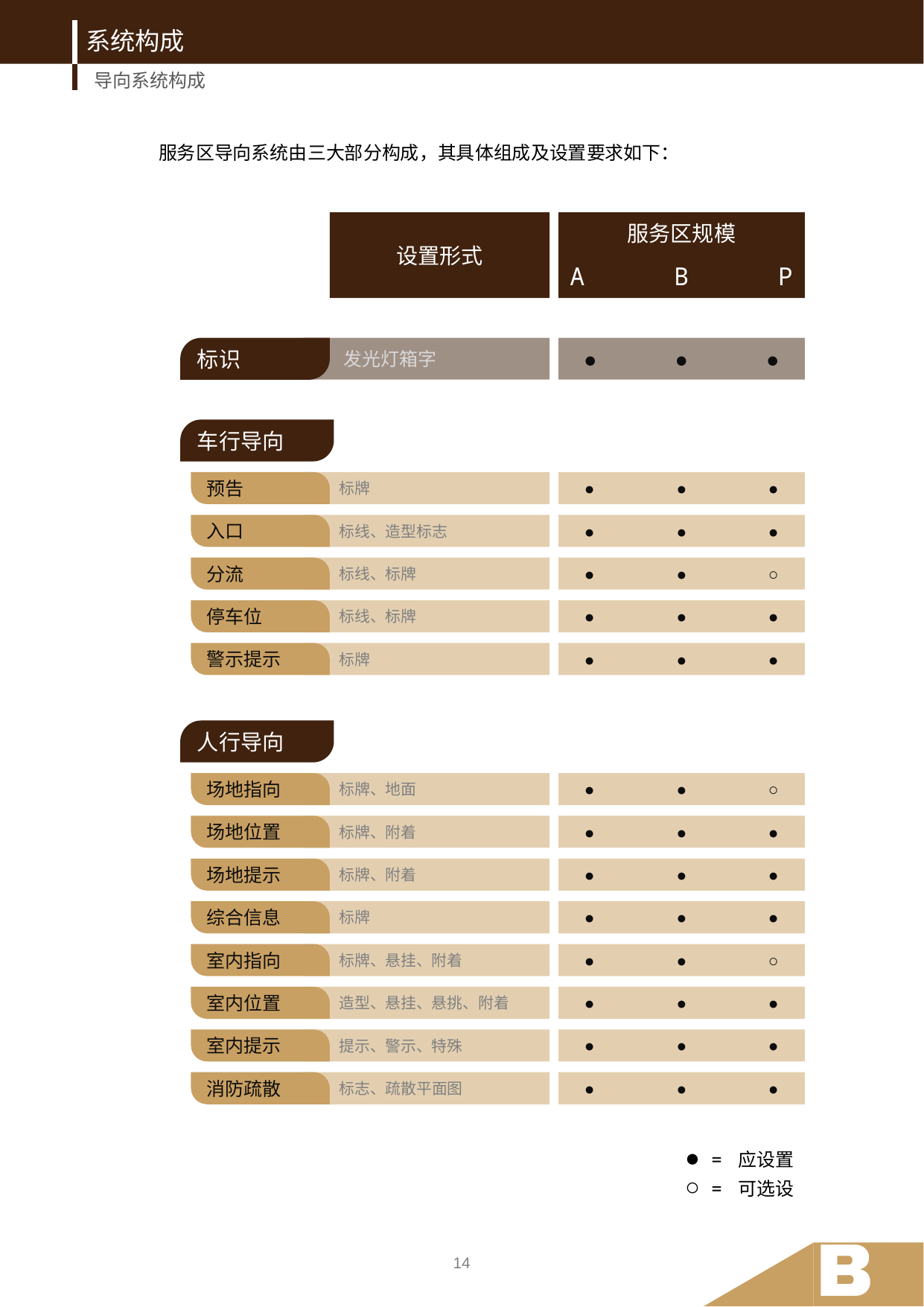

系统构成
导向系统构成
      服务区导向系统由三大部分构成，其具体组成及设置要求如下：
设置形式
服务区规模
A      B      P
标识
      发光灯箱字
●      ●      ●
车行导向
预告
      标牌
●        ●        ●
入口
      标线、造型标志
●        ●        ●
分流
      标线、标牌
●        ●        ○
停车位
      标线、标牌
●        ●        ●
警示提示
      标牌
●        ●        ●
人行导向
场地指向
      标牌、地面
●        ●        ○
场地位置
      标牌、附着
●        ●        ●
场地提示
      标牌、附着
●        ●        ●
综合信息
      标牌
●        ●        ●
室内指向
      标牌、悬挂、附着
●        ●        ○
室内位置
      造型、悬挂、悬挑、附着
●        ●        ●
室内提示
      提示、警示、特殊
●        ●        ●
消防疏散
      标志、疏散平面图
●        ●        ●
● = 应设置
○ = 可选设
B